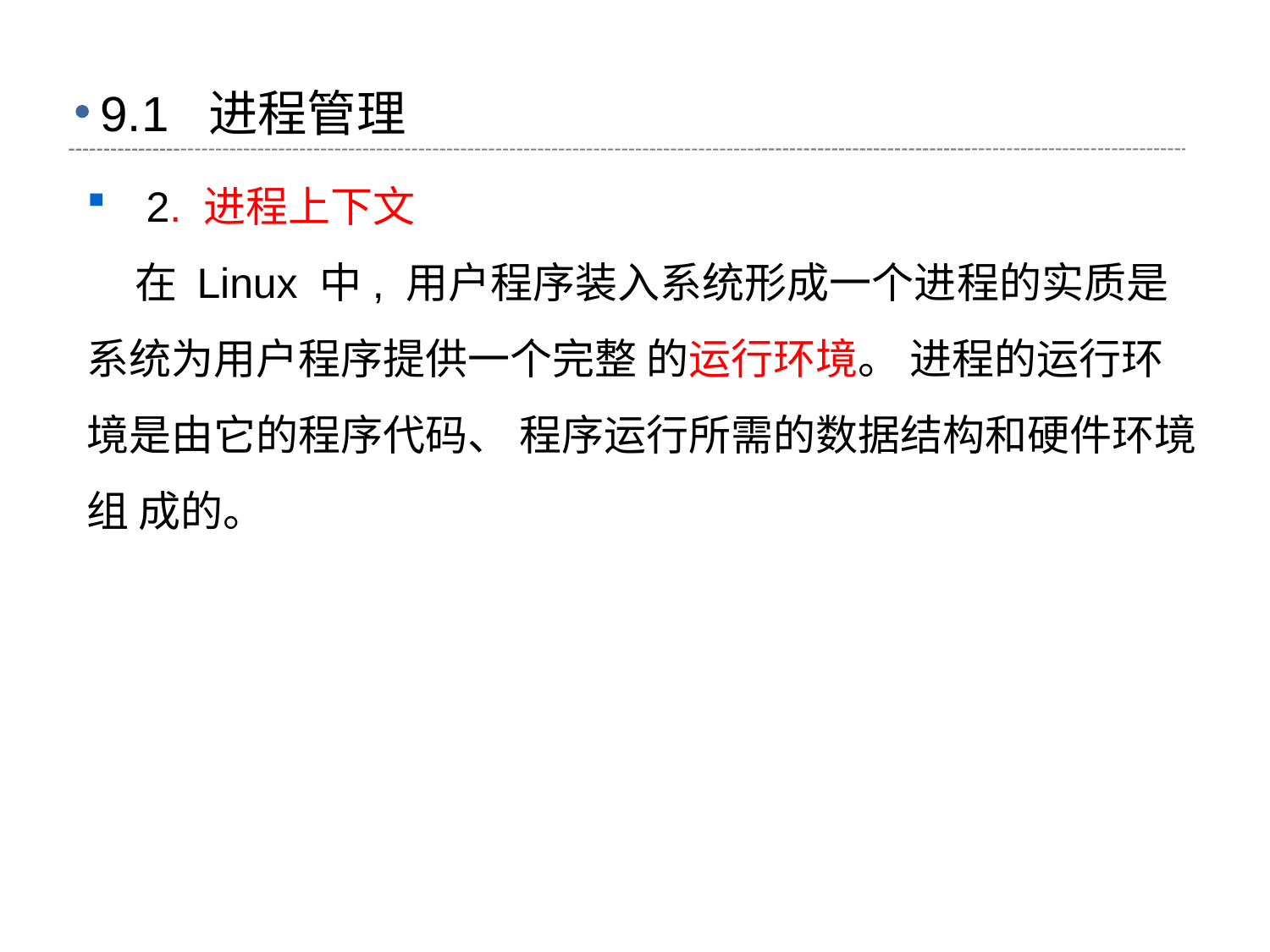

# 9.1  进程管理
 2. 进程上下文
    在 Linux 中, 用户程序装入系统形成一个进程的实质是系统为用户程序提供一个完整 的运行环境。 进程的运行环境是由它的程序代码、 程序运行所需的数据结构和硬件环境组 成的。